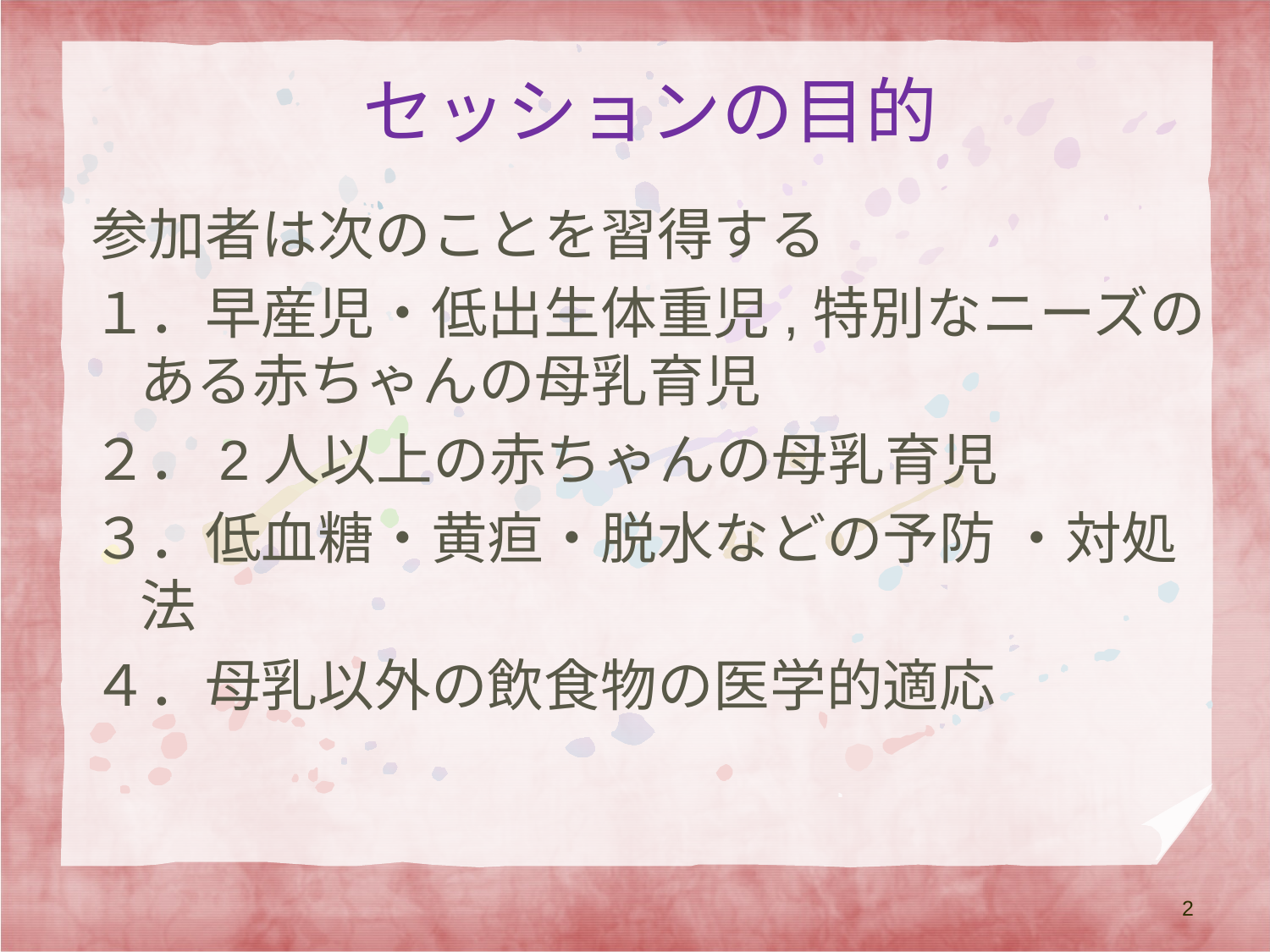

# セッションの目的
参加者は次のことを習得する
１．早産児・低出生体重児,特別なニーズのある赤ちゃんの母乳育児
２．2人以上の赤ちゃんの母乳育児
３．低血糖・黄疸・脱水などの予防 ・対処法
４．母乳以外の飲食物の医学的適応

2